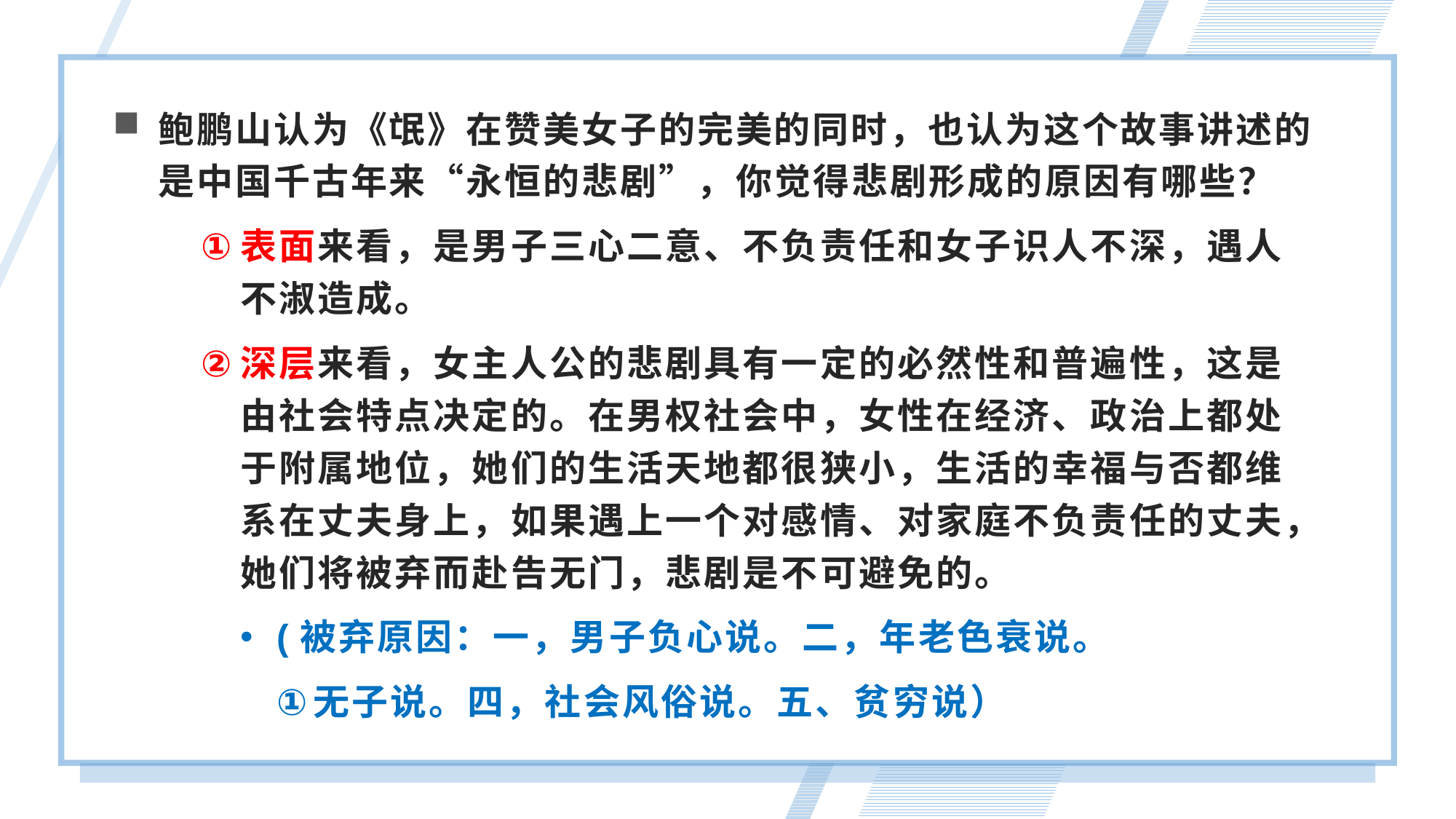

鲍鹏山认为《氓》在赞美女子的完美的同时，也认为这个故事讲述的是中国千古年来“永恒的悲剧”，你觉得悲剧形成的原因有哪些？
表面来看，是男子三心二意、不负责任和女子识人不深，遇人不淑造成。
深层来看，女主人公的悲剧具有一定的必然性和普遍性，这是由社会特点决定的。在男权社会中，女性在经济、政治上都处于附属地位，她们的生活天地都很狭小，生活的幸福与否都维系在丈夫身上，如果遇上一个对感情、对家庭不负责任的丈夫，她们将被弃而赴告无门，悲剧是不可避免的。
(被弃原因：一，男子负心说。二，年老色衰说。
无子说。四，社会风俗说。五、贫穷说）